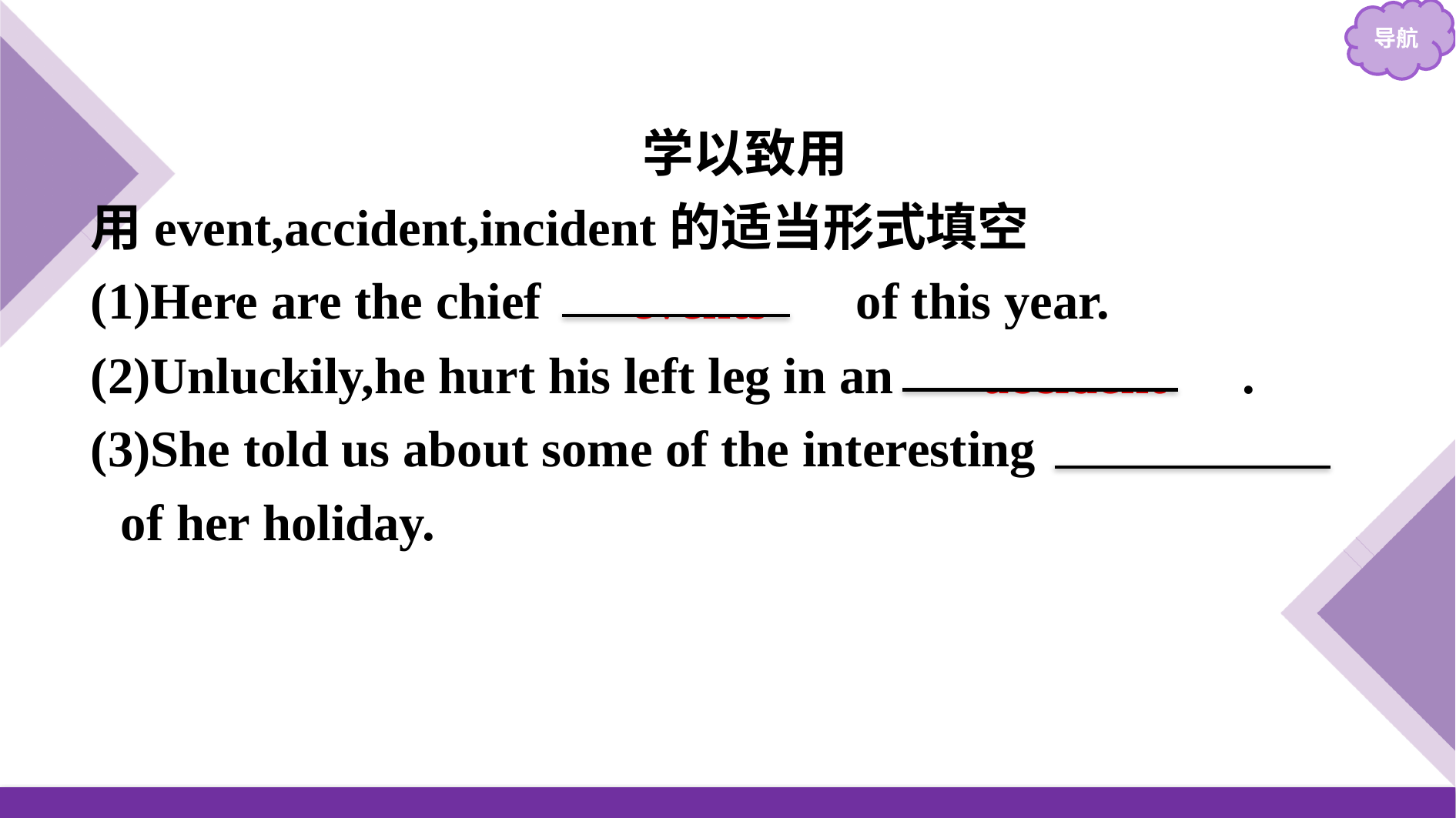

学以致用
用event,accident,incident的适当形式填空
(1)Here are the chief 　events　 of this year.
(2)Unluckily,he hurt his left leg in an 　accident　.
(3)She told us about some of the interesting 　incidents　　of her holiday.